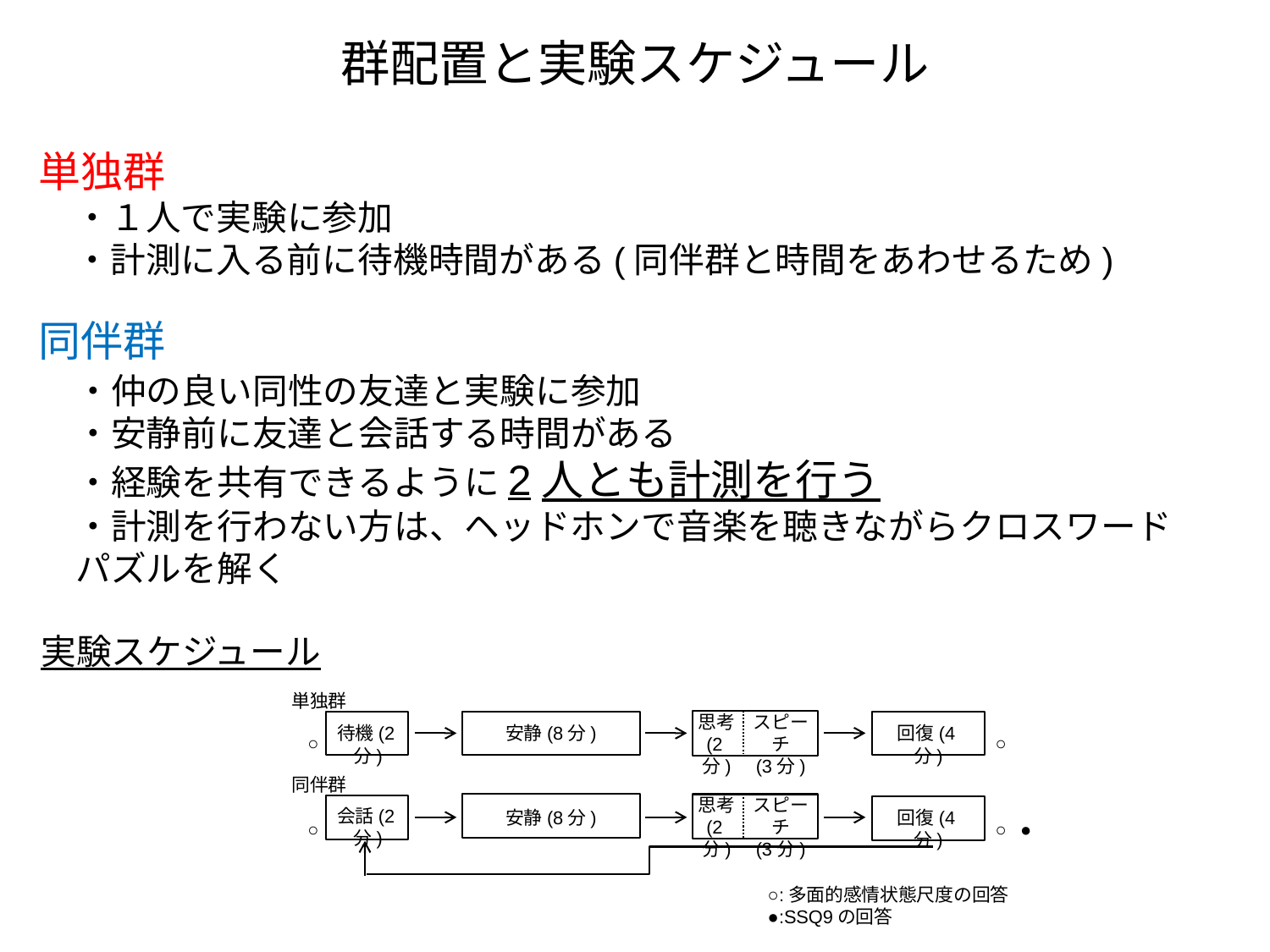

群配置と実験スケジュール
単独群
・１人で実験に参加
・計測に入る前に待機時間がある(同伴群と時間をあわせるため)
同伴群
・仲の良い同性の友達と実験に参加
・安静前に友達と会話する時間がある
・経験を共有できるように2人とも計測を行う
・計測を行わない方は、ヘッドホンで音楽を聴きながらクロスワード
パズルを解く
実験スケジュール
単独群
思考
(2分)
スピーチ
(3分)

待機(2分)
安静(8分)
回復(4分)
○
○
同伴群
思考
(2分)
スピーチ
(3分)

会話(2分)
安静(8分)
回復(4分)
○
○
●
○:多面的感情状態尺度の回答
●:SSQ9の回答